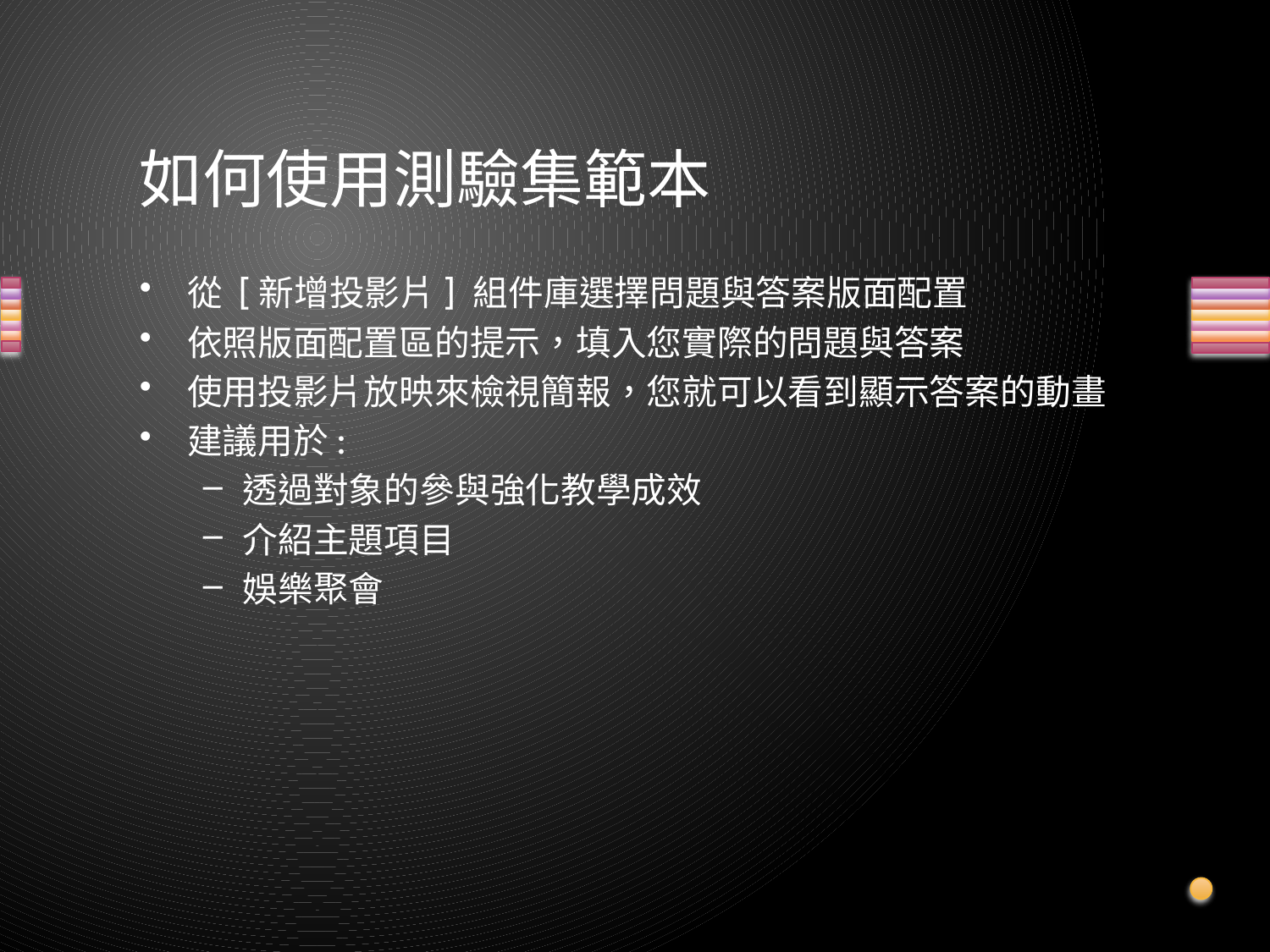

# 如何使用測驗集範本

從 [新增投影片] 組件庫選擇問題與答案版面配置
依照版面配置區的提示，填入您實際的問題與答案
使用投影片放映來檢視簡報，您就可以看到顯示答案的動畫
建議用於:
透過對象的參與強化教學成效
介紹主題項目
娛樂聚會